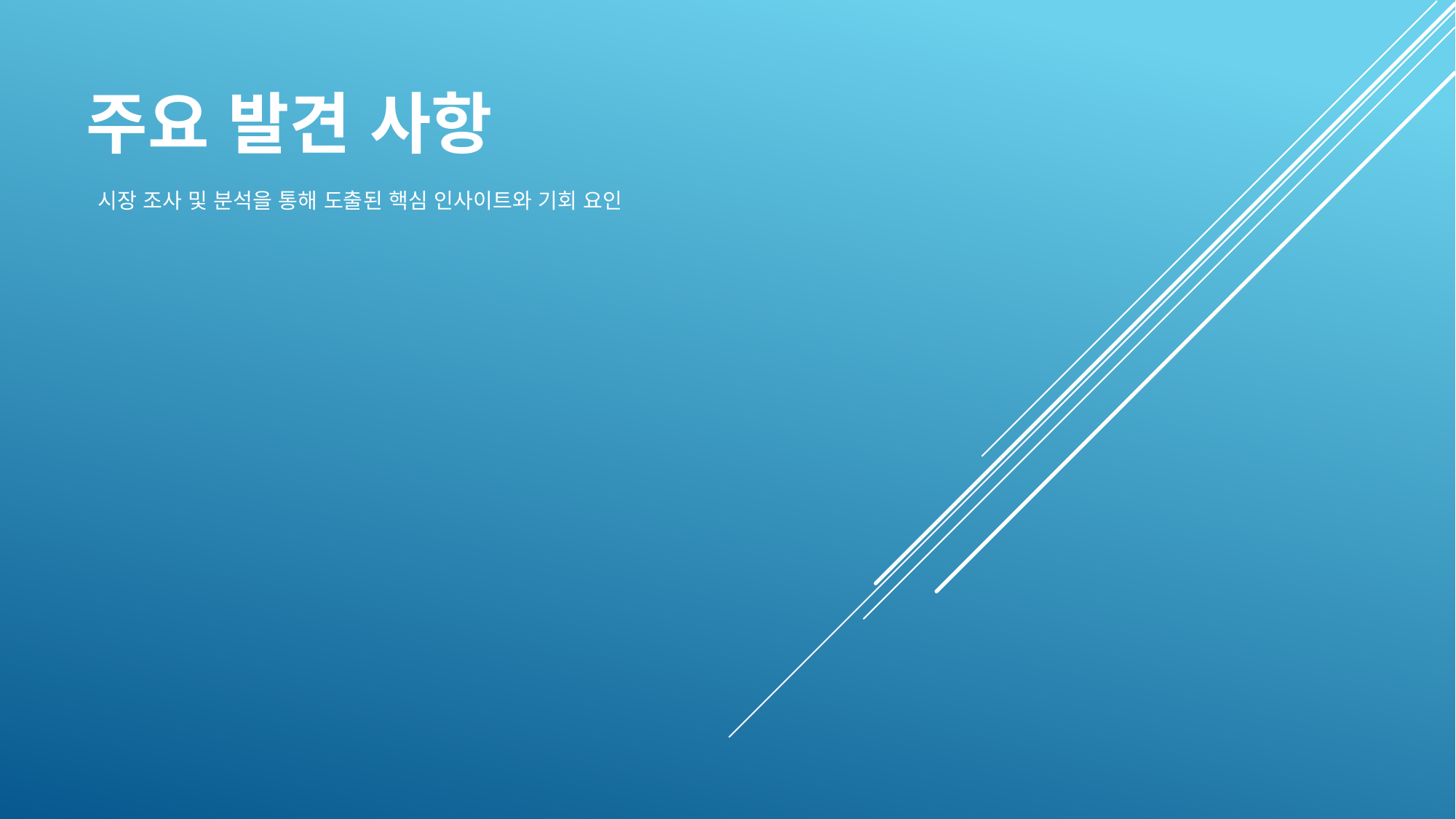

주요 발견 사항
 시장 조사 및 분석을 통해 도출된 핵심 인사이트와 기회 요인